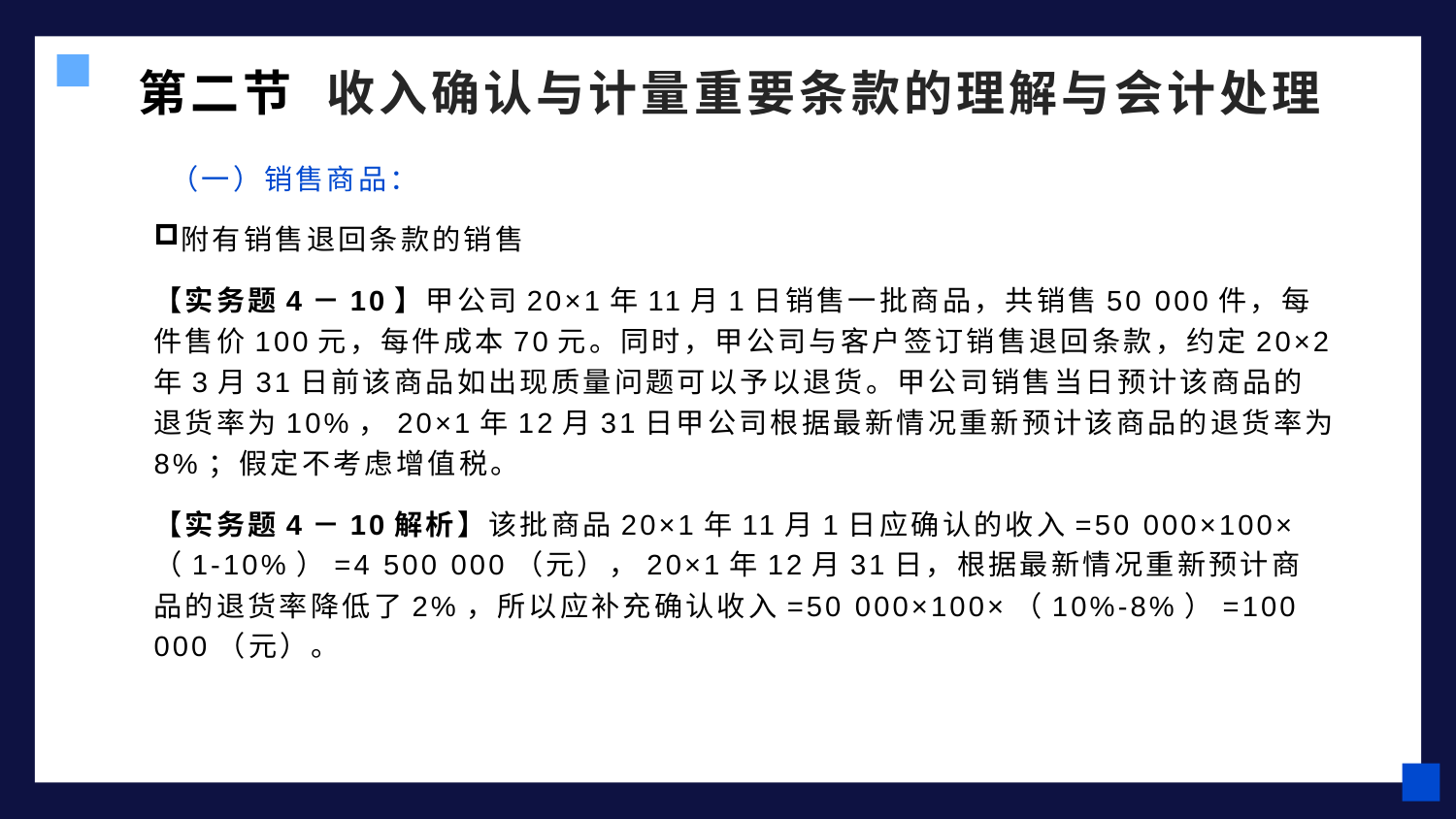

第二节  收入确认与计量重要条款的理解与会计处理
 （一）销售商品：
附有销售退回条款的销售
【实务题4－10】甲公司20×1年11月1日销售一批商品，共销售50 000件，每件售价100元，每件成本70元。同时，甲公司与客户签订销售退回条款，约定20×2年3月31日前该商品如出现质量问题可以予以退货。甲公司销售当日预计该商品的退货率为10%，20×1年12月31日甲公司根据最新情况重新预计该商品的退货率为8%；假定不考虑增值税。
【实务题4－10解析】该批商品20×1年11月1日应确认的收入=50 000×100×（1-10%）=4 500 000（元），20×1年12月31日，根据最新情况重新预计商品的退货率降低了2%，所以应补充确认收入=50 000×100×（10%-8%）=100 000（元）。